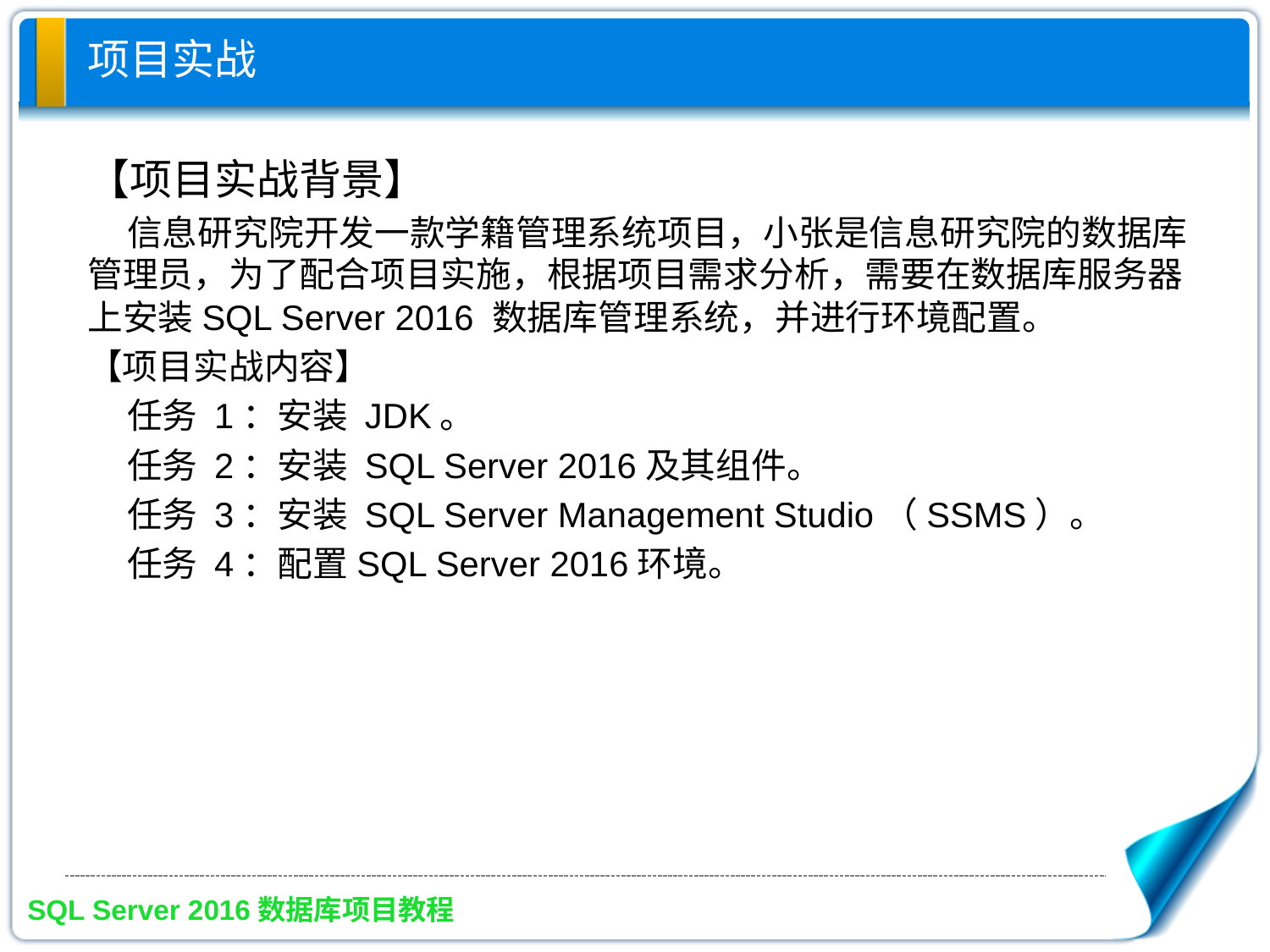

# 项目实战
【项目实战背景】
    信息研究院开发一款学籍管理系统项目，小张是信息研究院的数据库管理员，为了配合项目实施，根据项目需求分析，需要在数据库服务器上安装SQL Server 2016 数据库管理系统，并进行环境配置。
【项目实战内容】
    任务 1：安装 JDK。
    任务 2：安装 SQL Server 2016及其组件。
    任务 3：安装 SQL Server Management Studio（SSMS）。
    任务 4：配置SQL Server 2016环境。